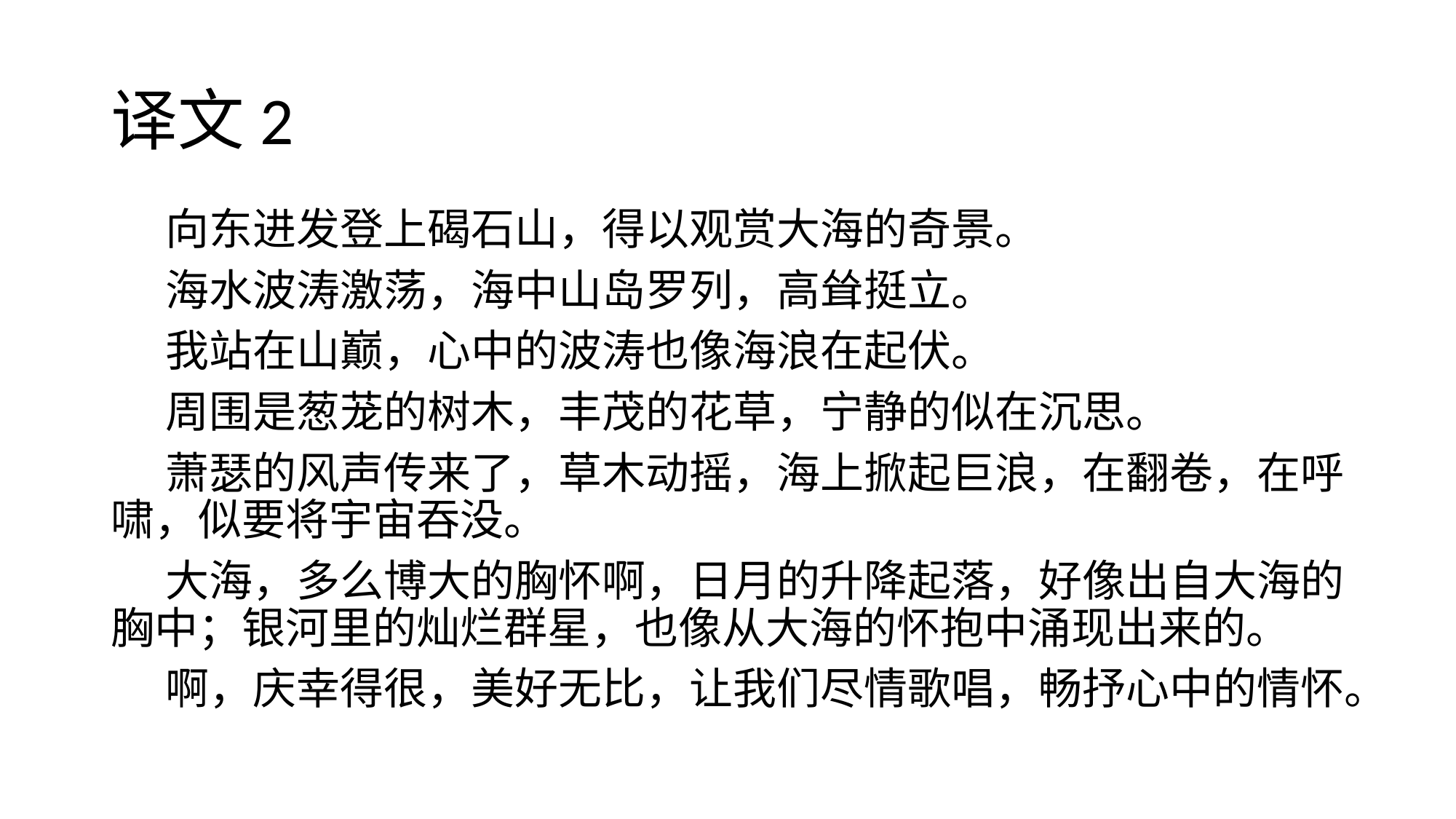

# 译文2
向东进发登上碣石山，得以观赏大海的奇景。
海水波涛激荡，海中山岛罗列，高耸挺立。
我站在山巅，心中的波涛也像海浪在起伏。
周围是葱茏的树木，丰茂的花草，宁静的似在沉思。
萧瑟的风声传来了，草木动摇，海上掀起巨浪，在翻卷，在呼啸，似要将宇宙吞没。
大海，多么博大的胸怀啊，日月的升降起落，好像出自大海的胸中；银河里的灿烂群星，也像从大海的怀抱中涌现出来的。
啊，庆幸得很，美好无比，让我们尽情歌唱，畅抒心中的情怀。